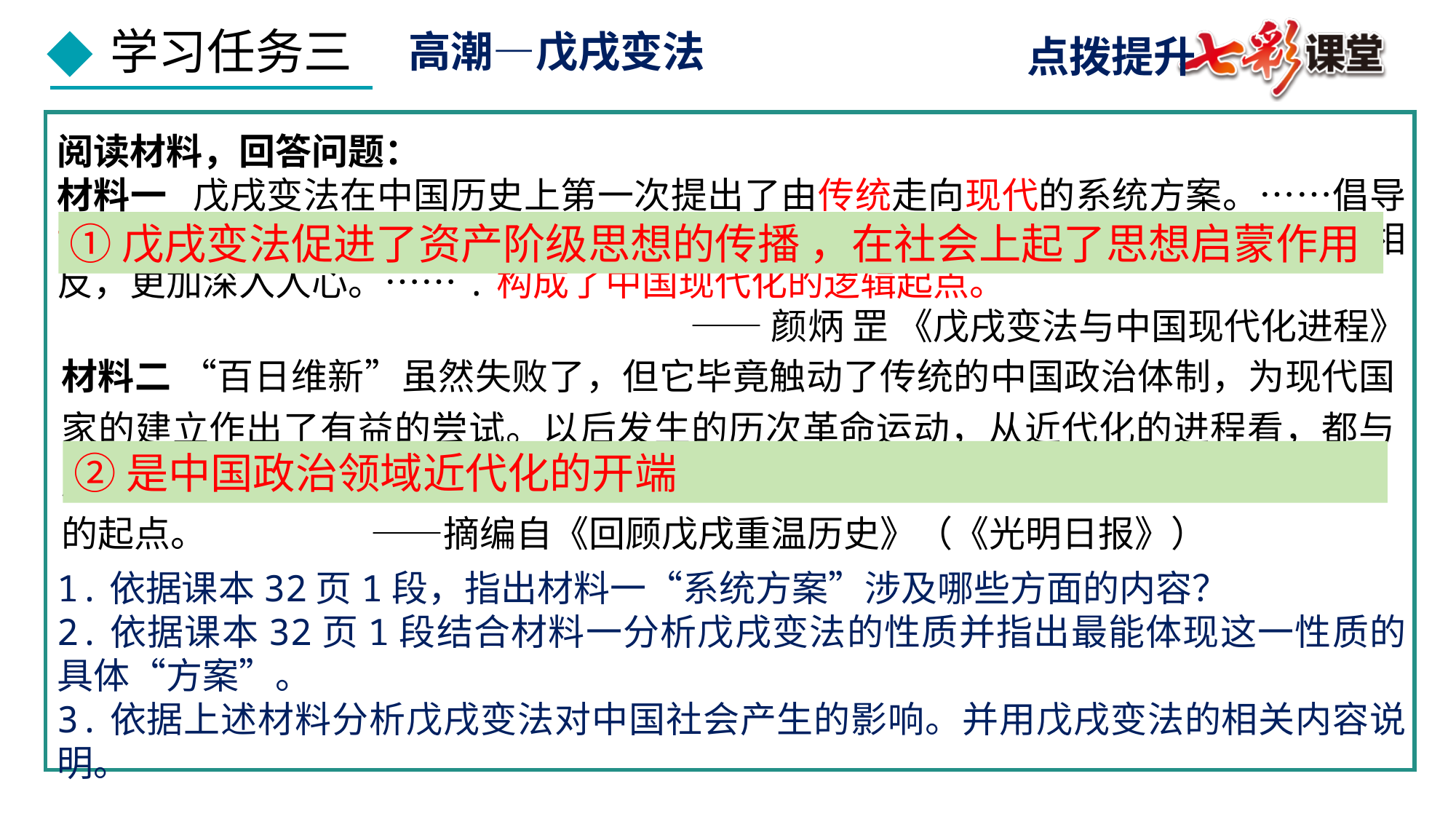

高潮—戊戌变法
点拨提升
阅读材料，回答问题：
材料一   戊戌变法在中国历史上第一次提出了由传统走向现代的系统方案。……倡导博爱、平等、自由、人权。这些思想观念并没有因戊戌变法的失败而消失其影响，相反，更加深入人心。…….构成了中国现代化的逻辑起点。
                               ——颜炳 罡 《戊戌变法与中国现代化进程》

1.依据课本32页1段，指出材料一“系统方案”涉及哪些方面的内容？
2.依据课本32页1段结合材料一分析戊戌变法的性质并指出最能体现这一性质的具体“方案”。
3.依据上述材料分析戊戌变法对中国社会产生的影响。并用戊戌变法的相关内容说明。
①戊戌变法促进了资产阶级思想的传播 ，在社会上起了思想启蒙作用
材料二 “百日维新”虽然失败了，但它毕竟触动了传统的中国政治体制，为现代国家的建立作出了有益的尝试。以后发生的历次革命运动，从近代化的进程看，都与戊戌变法有着历史的连续性，史学界才会把戊戌变法视作近代中国现代化进程
的起点。                    ——摘编自《回顾戊戌重温历史》（《光明日报》）
②是中国政治领域近代化的开端